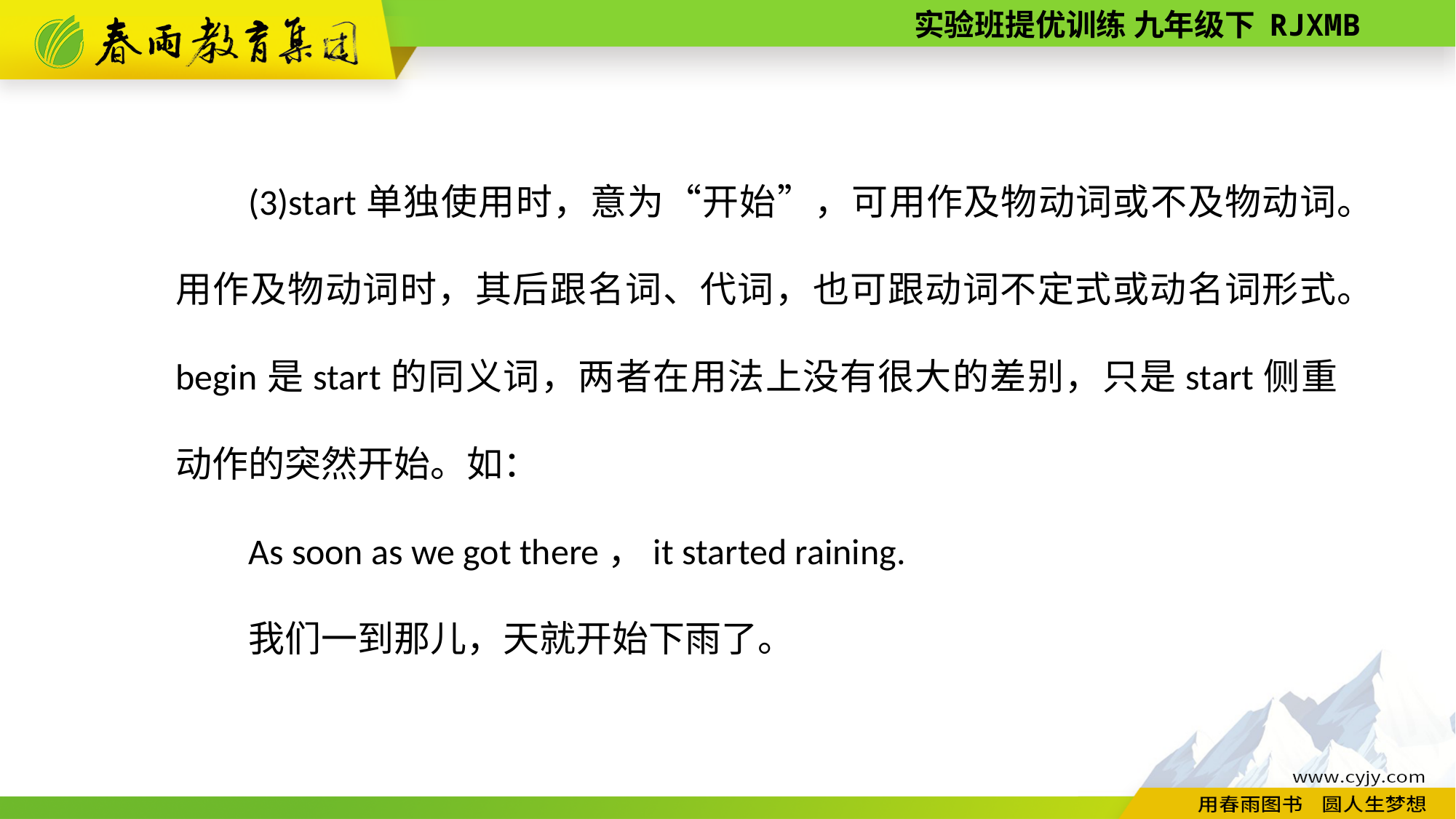

(3)start单独使用时，意为“开始”，可用作及物动词或不及物动词。用作及物动词时，其后跟名词、代词，也可跟动词不定式或动名词形式。begin是start的同义词，两者在用法上没有很大的差别，只是start侧重动作的突然开始。如：
As soon as we got there，it started raining.
我们一到那儿，天就开始下雨了。